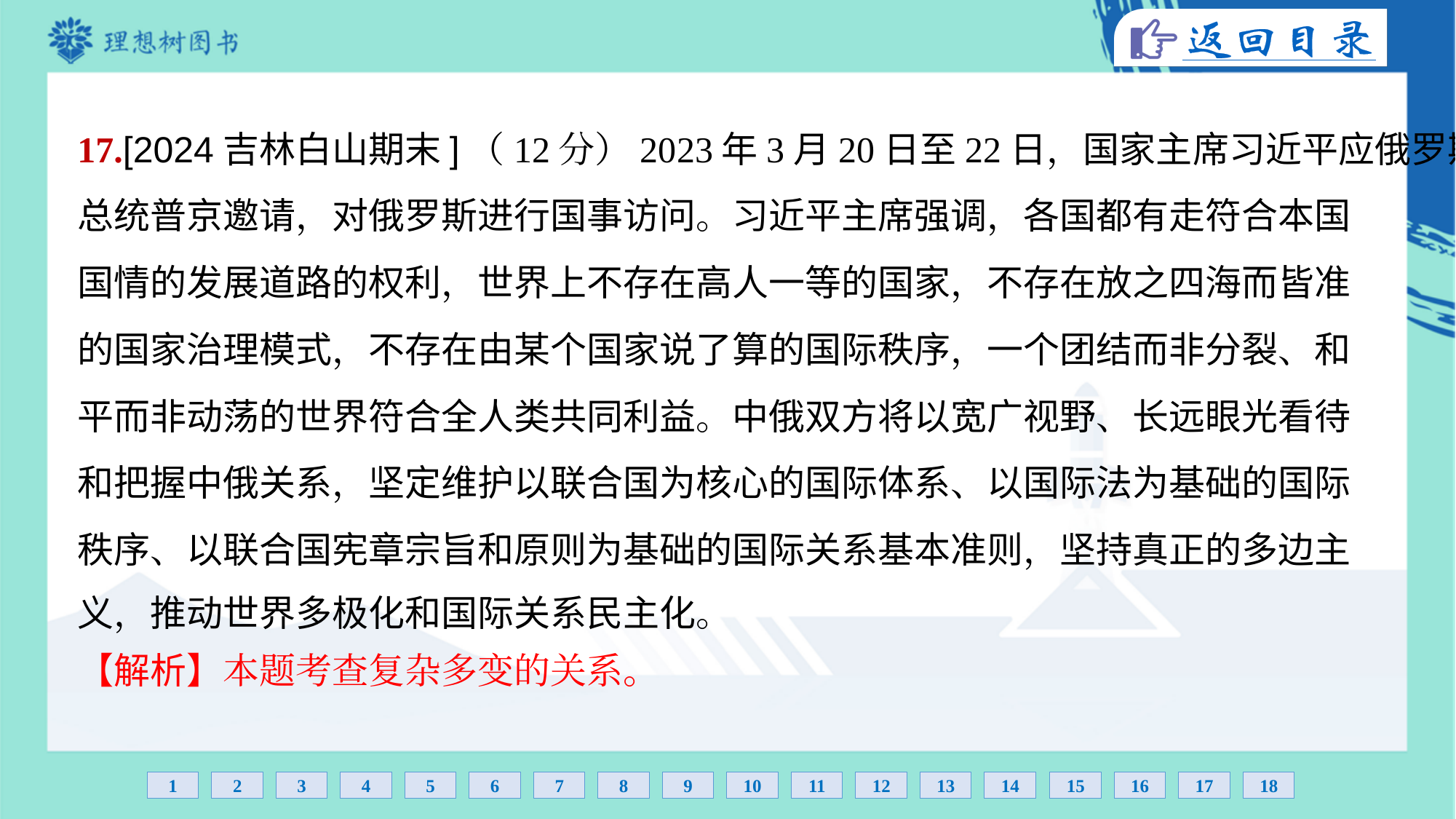

17.[2024吉林白山期末]（12分）2023年3月20日至22日，国家主席习近平应俄罗斯
总统普京邀请，对俄罗斯进行国事访问。习近平主席强调，各国都有走符合本国
国情的发展道路的权利，世界上不存在高人一等的国家，不存在放之四海而皆准
的国家治理模式，不存在由某个国家说了算的国际秩序，一个团结而非分裂、和
平而非动荡的世界符合全人类共同利益。中俄双方将以宽广视野、长远眼光看待
和把握中俄关系，坚定维护以联合国为核心的国际体系、以国际法为基础的国际
秩序、以联合国宪章宗旨和原则为基础的国际关系基本准则，坚持真正的多边主
义，推动世界多极化和国际关系民主化。
【解析】本题考查复杂多变的关系。